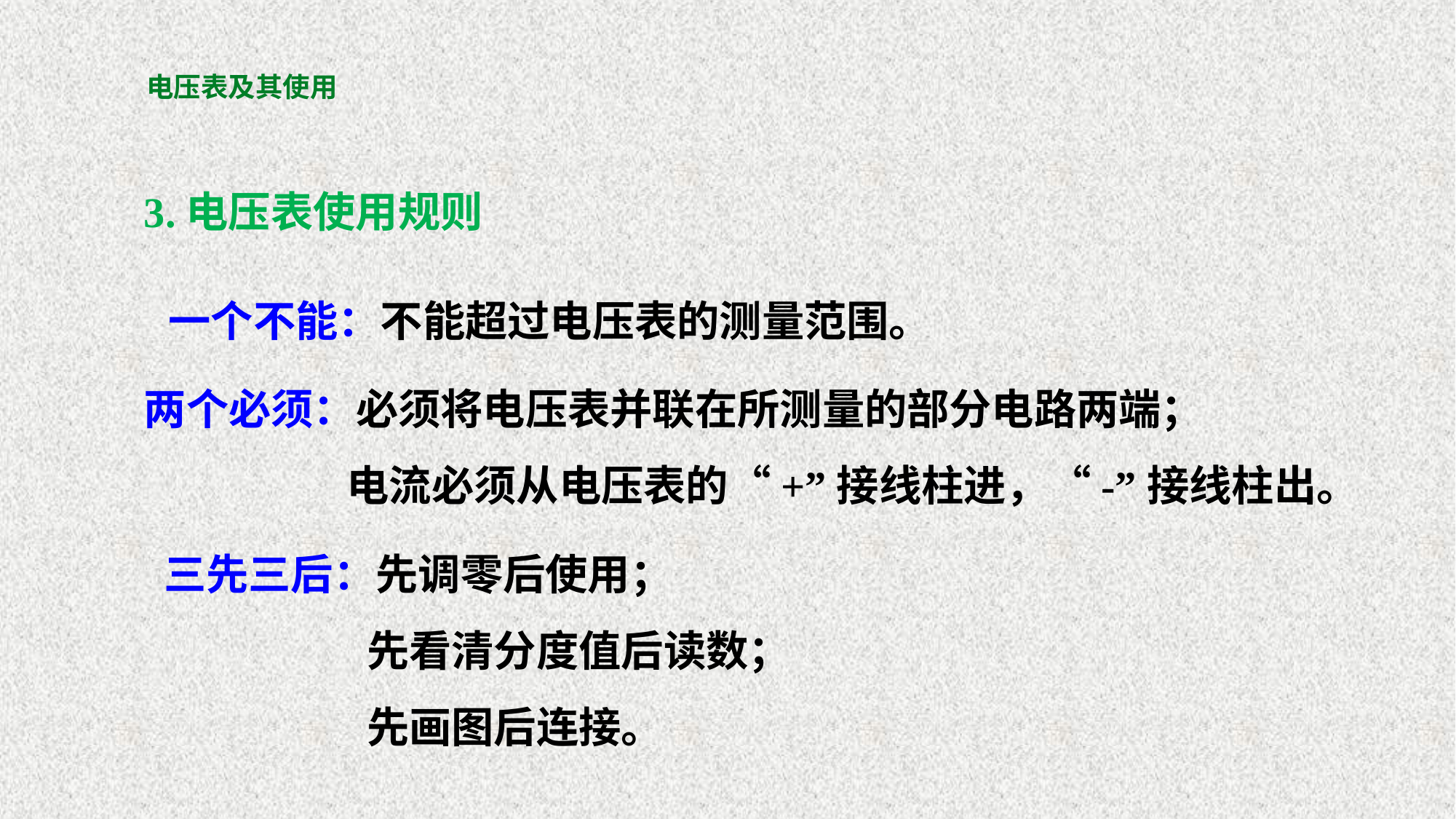

# 电压表及其使用
3.电压表使用规则
一个不能：不能超过电压表的测量范围。
两个必须：必须将电压表并联在所测量的部分电路两端；
                    电流必须从电压表的“+”接线柱进，“-”接线柱出。
三先三后：先调零后使用；
                    先看清分度值后读数；
                    先画图后连接。